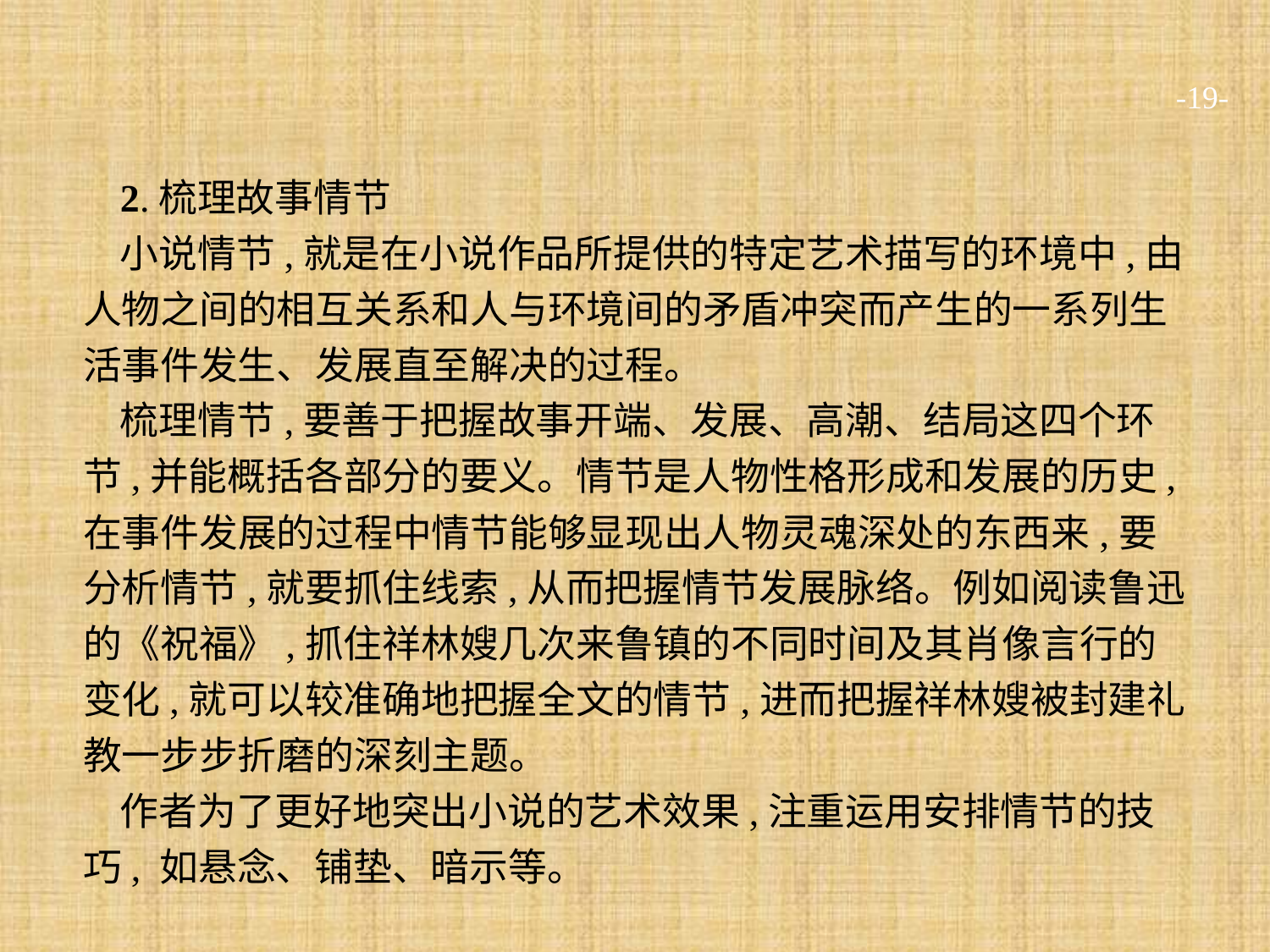

-19-
2.梳理故事情节
小说情节,就是在小说作品所提供的特定艺术描写的环境中,由人物之间的相互关系和人与环境间的矛盾冲突而产生的一系列生活事件发生、发展直至解决的过程。
梳理情节,要善于把握故事开端、发展、高潮、结局这四个环节,并能概括各部分的要义。情节是人物性格形成和发展的历史,在事件发展的过程中情节能够显现出人物灵魂深处的东西来,要分析情节,就要抓住线索,从而把握情节发展脉络。例如阅读鲁迅的《祝福》,抓住祥林嫂几次来鲁镇的不同时间及其肖像言行的变化,就可以较准确地把握全文的情节,进而把握祥林嫂被封建礼教一步步折磨的深刻主题。
作者为了更好地突出小说的艺术效果,注重运用安排情节的技巧, 如悬念、铺垫、暗示等。